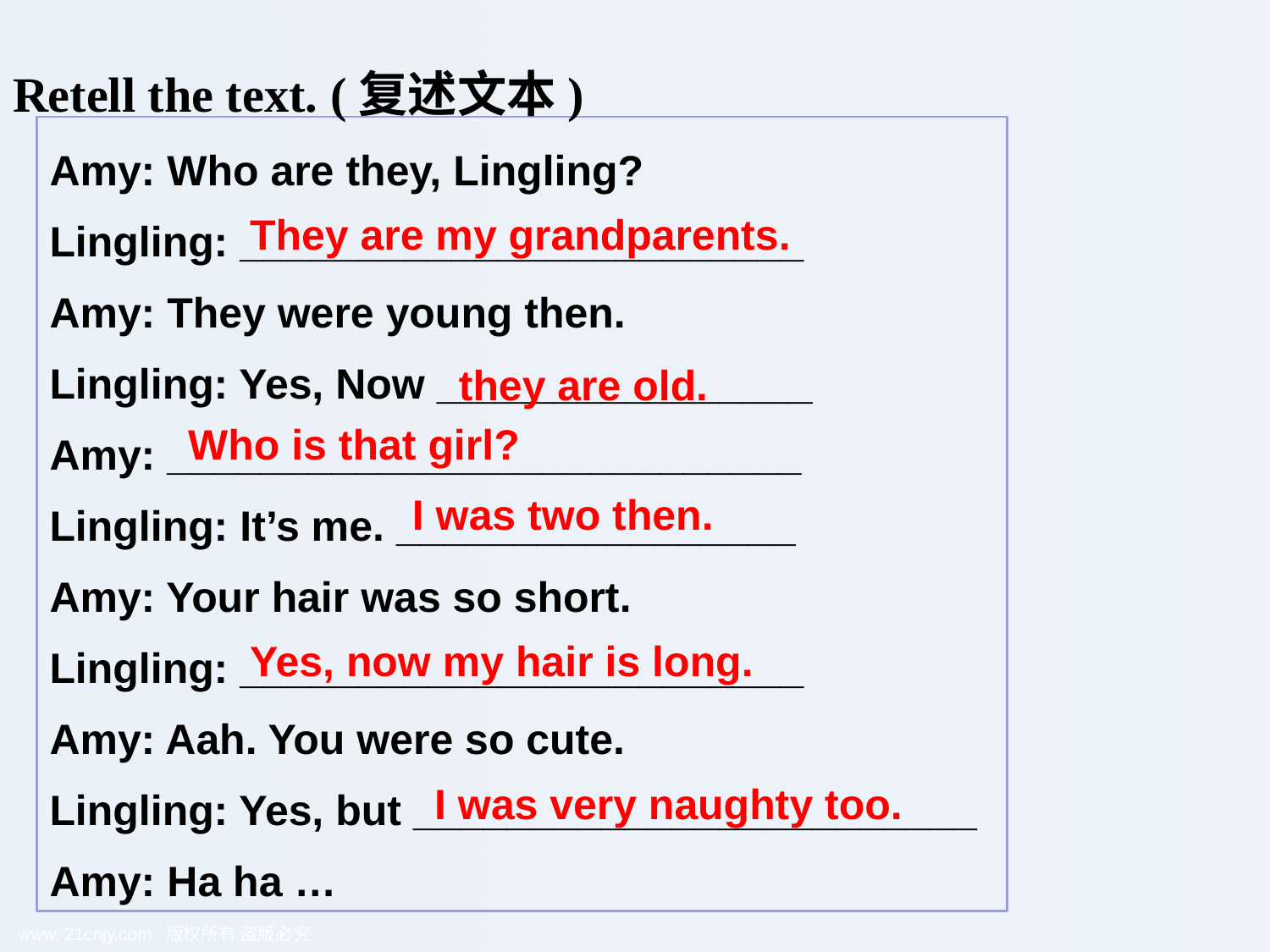

Retell the text. (复述文本)
Amy: Who are they, Lingling?
Lingling: ________________________
Amy: They were young then.
Lingling: Yes, Now ________________
Amy: ___________________________
Lingling: It’s me. _________________
Amy: Your hair was so short.
Lingling: ________________________
Amy: Aah. You were so cute.
Lingling: Yes, but ________________________
Amy: Ha ha …
They are my grandparents.
they are old.
Who is that girl?
I was two then.
Yes, now my hair is long.
I was very naughty too.